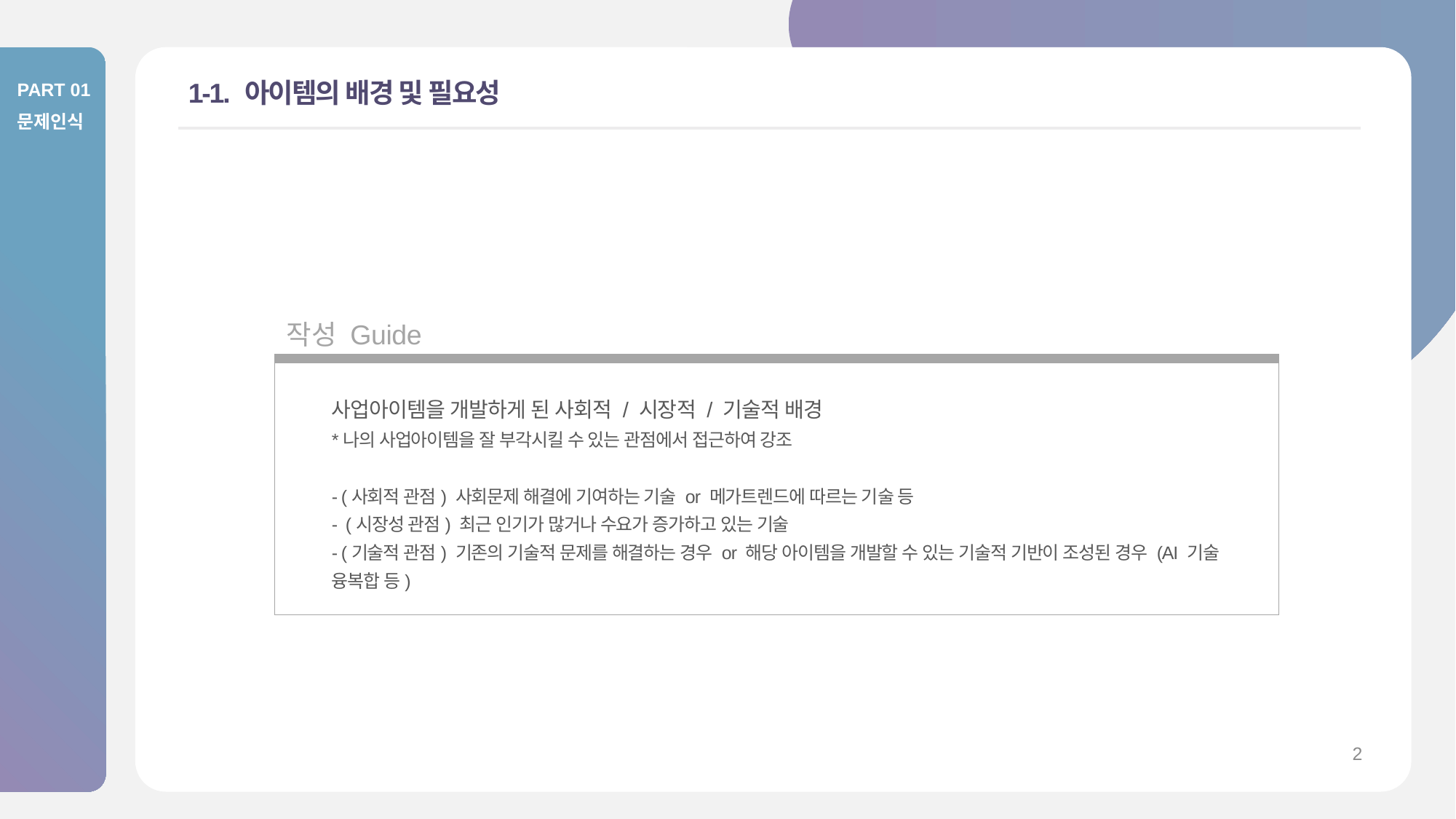

PART 01
문제인식
# 1-1. 아이템의 배경 및 필요성

작성 Guide

사업아이템을 개발하게 된 사회적 / 시장적 / 기술적 배경
*나의 사업아이템을 잘 부각시킬 수 있는 관점에서 접근하여 강조

- (사회적 관점) 사회문제 해결에 기여하는 기술 or 메가트렌드에 따르는 기술 등
-  (시장성 관점) 최근 인기가 많거나 수요가 증가하고 있는 기술
- (기술적 관점) 기존의 기술적 문제를 해결하는 경우 or 해당 아이템을 개발할 수 있는 기술적 기반이 조성된 경우 (AI 기술 융복합 등)

2